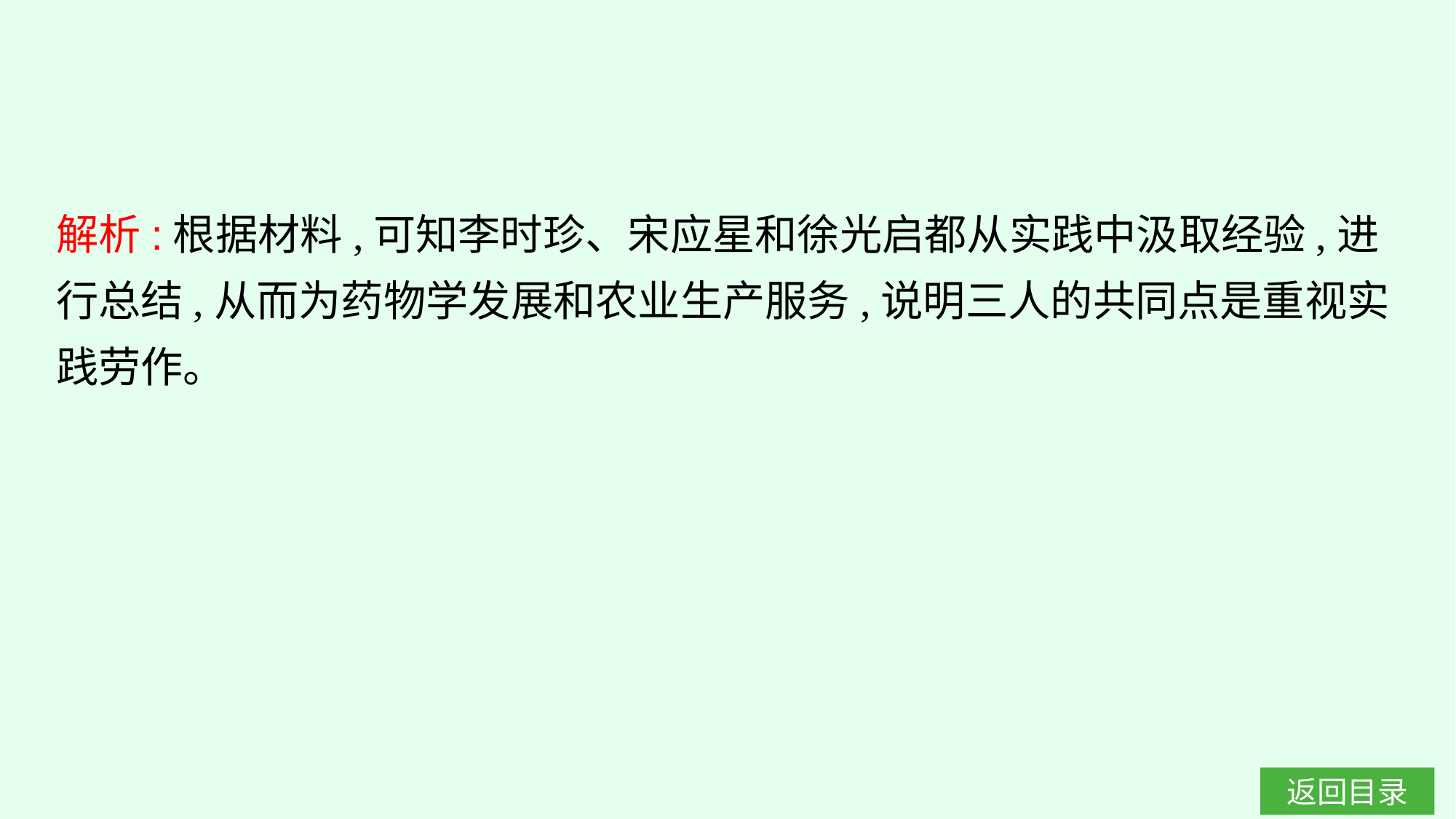

解析:根据材料,可知李时珍、宋应星和徐光启都从实践中汲取经验,进行总结,从而为药物学发展和农业生产服务,说明三人的共同点是重视实践劳作。